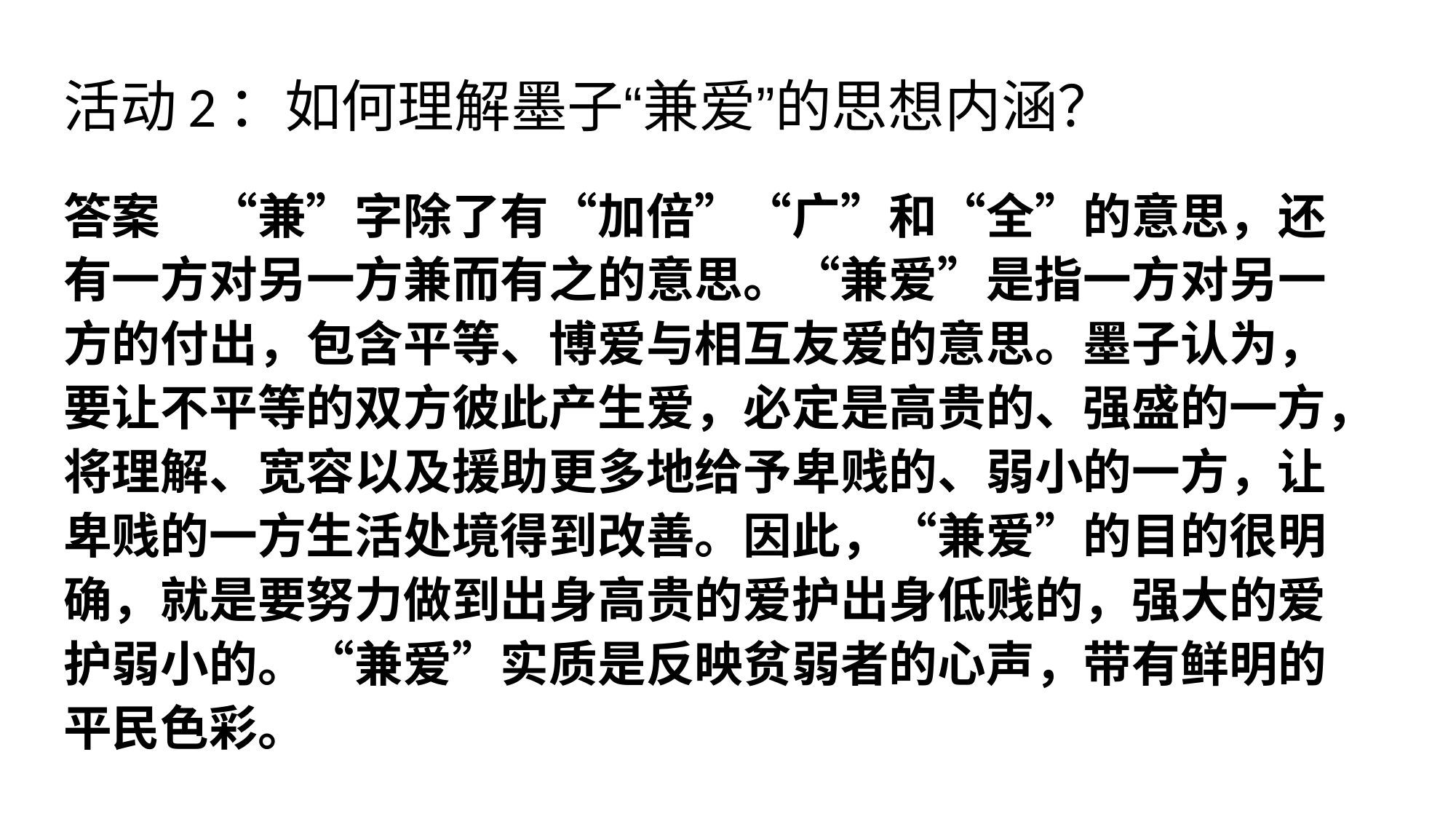

# 活动2：如何理解墨子“兼爱”的思想内涵？
答案　“兼”字除了有“加倍”“广”和“全”的意思，还有一方对另一方兼而有之的意思。“兼爱”是指一方对另一方的付出，包含平等、博爱与相互友爱的意思。墨子认为，要让不平等的双方彼此产生爱，必定是高贵的、强盛的一方，将理解、宽容以及援助更多地给予卑贱的、弱小的一方，让卑贱的一方生活处境得到改善。因此，“兼爱”的目的很明确，就是要努力做到出身高贵的爱护出身低贱的，强大的爱护弱小的。“兼爱”实质是反映贫弱者的心声，带有鲜明的平民色彩。